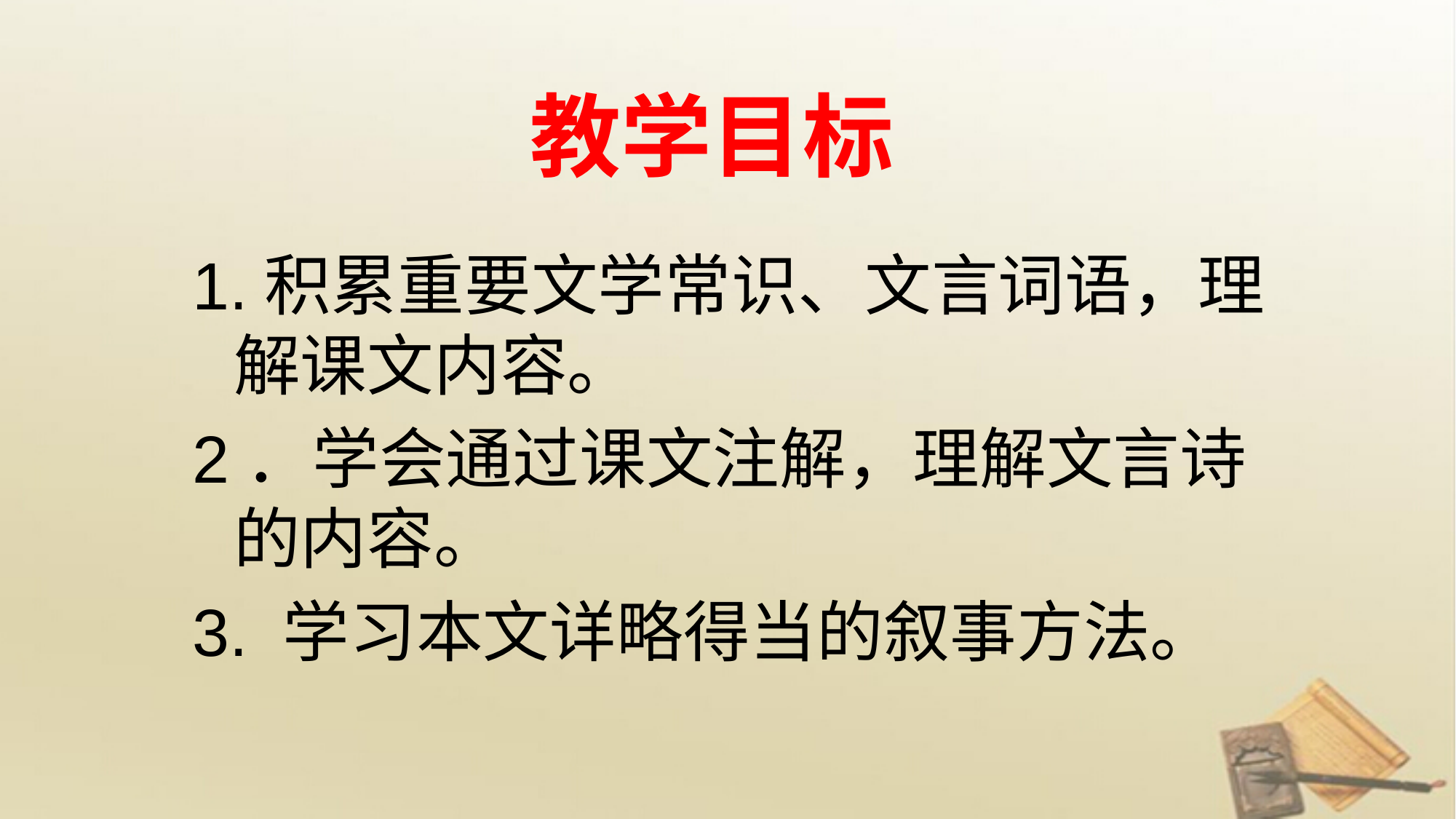

# 教学目标
1.积累重要文学常识、文言词语，理解课文内容。
2．学会通过课文注解，理解文言诗的内容。
3. 学习本文详略得当的叙事方法。